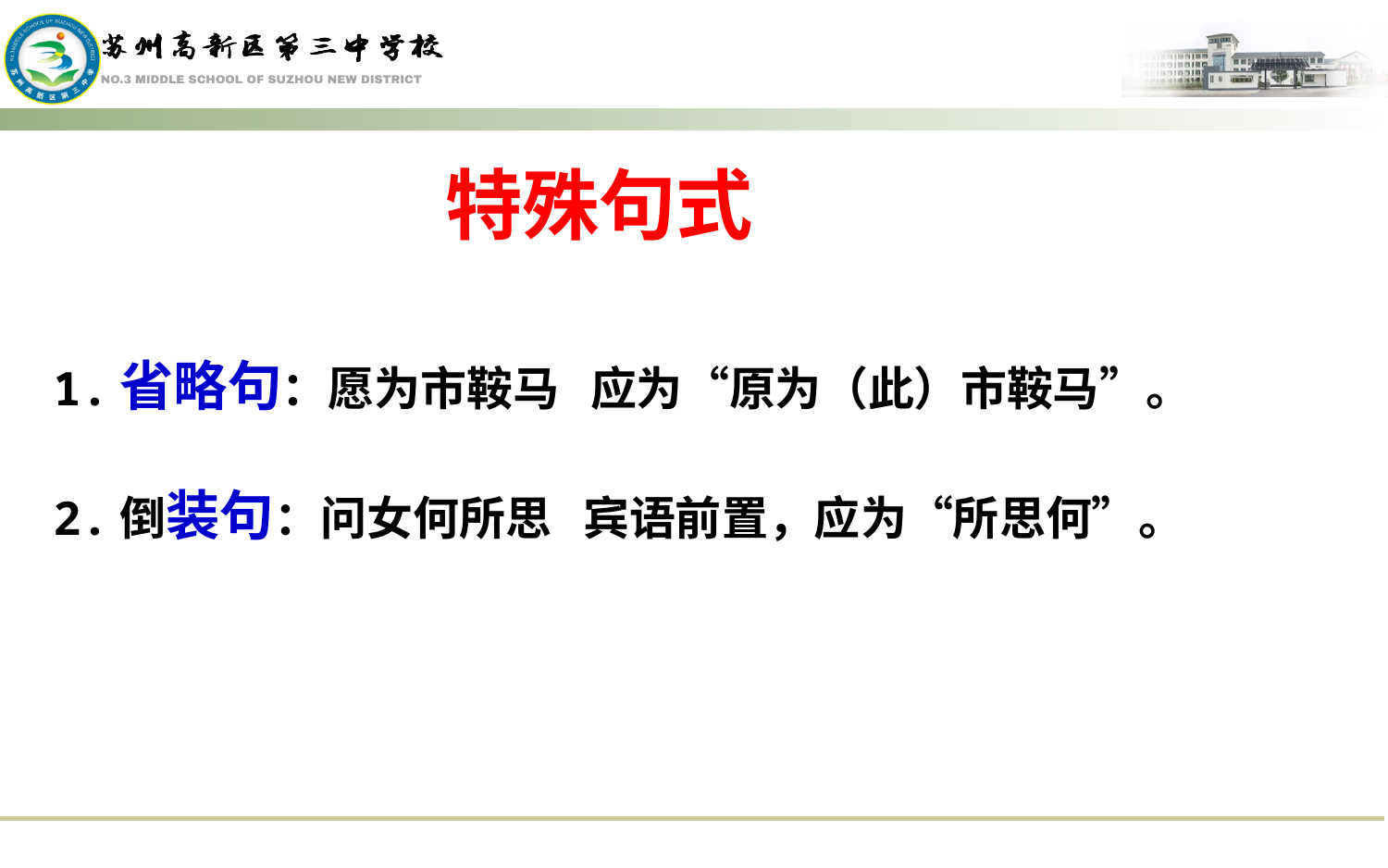

特殊句式
1.省略句：愿为市鞍马   应为“原为（此）市鞍马”。
2.倒装句：问女何所思   宾语前置，应为“所思何”。